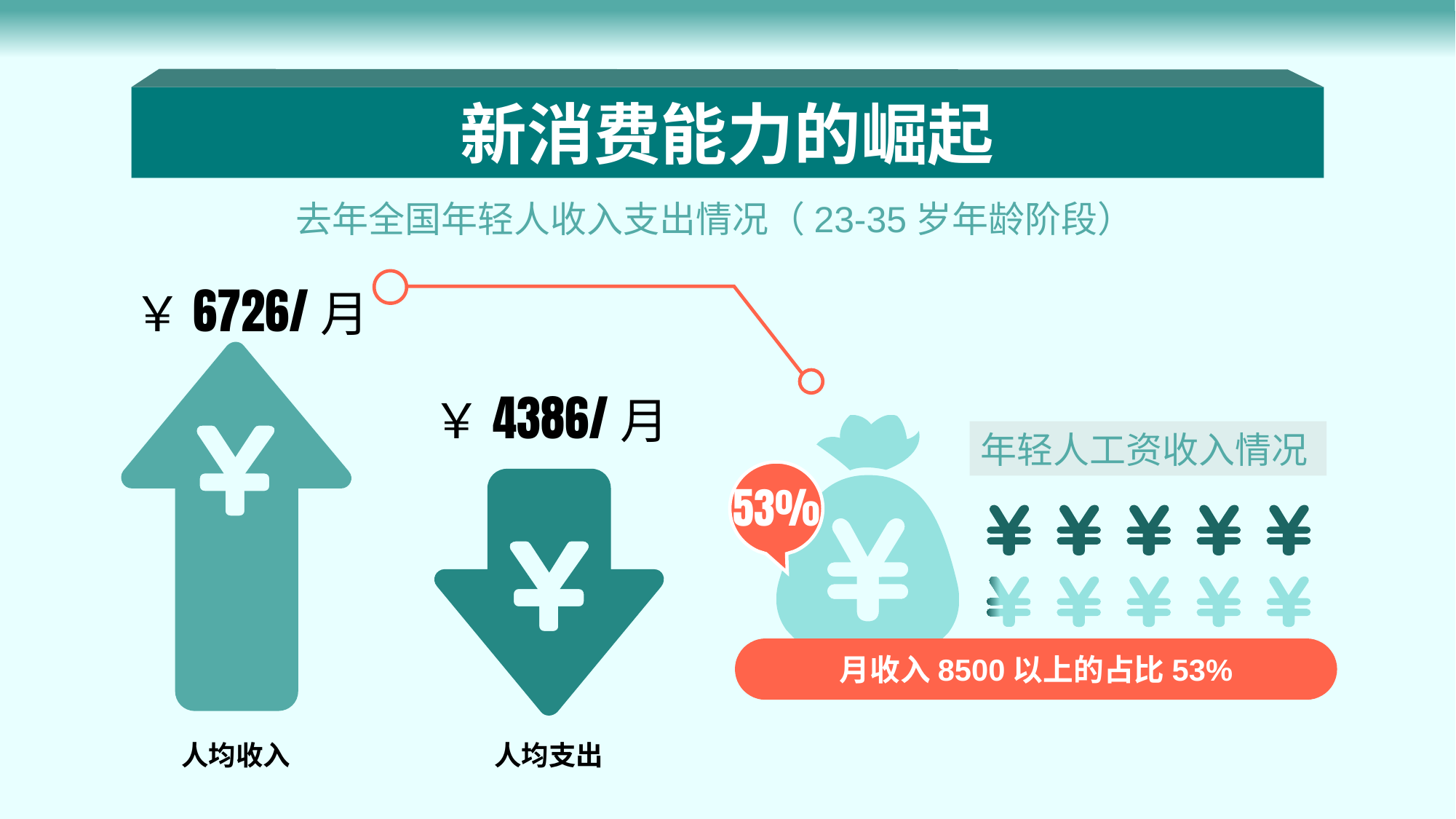

新消费能力的崛起
去年全国年轻人收入支出情况（23-35岁年龄阶段）

￥6726/月

￥4386/月

53%

年轻人工资收入情况

月收入8500以上的占比53%
人均收入
人均支出